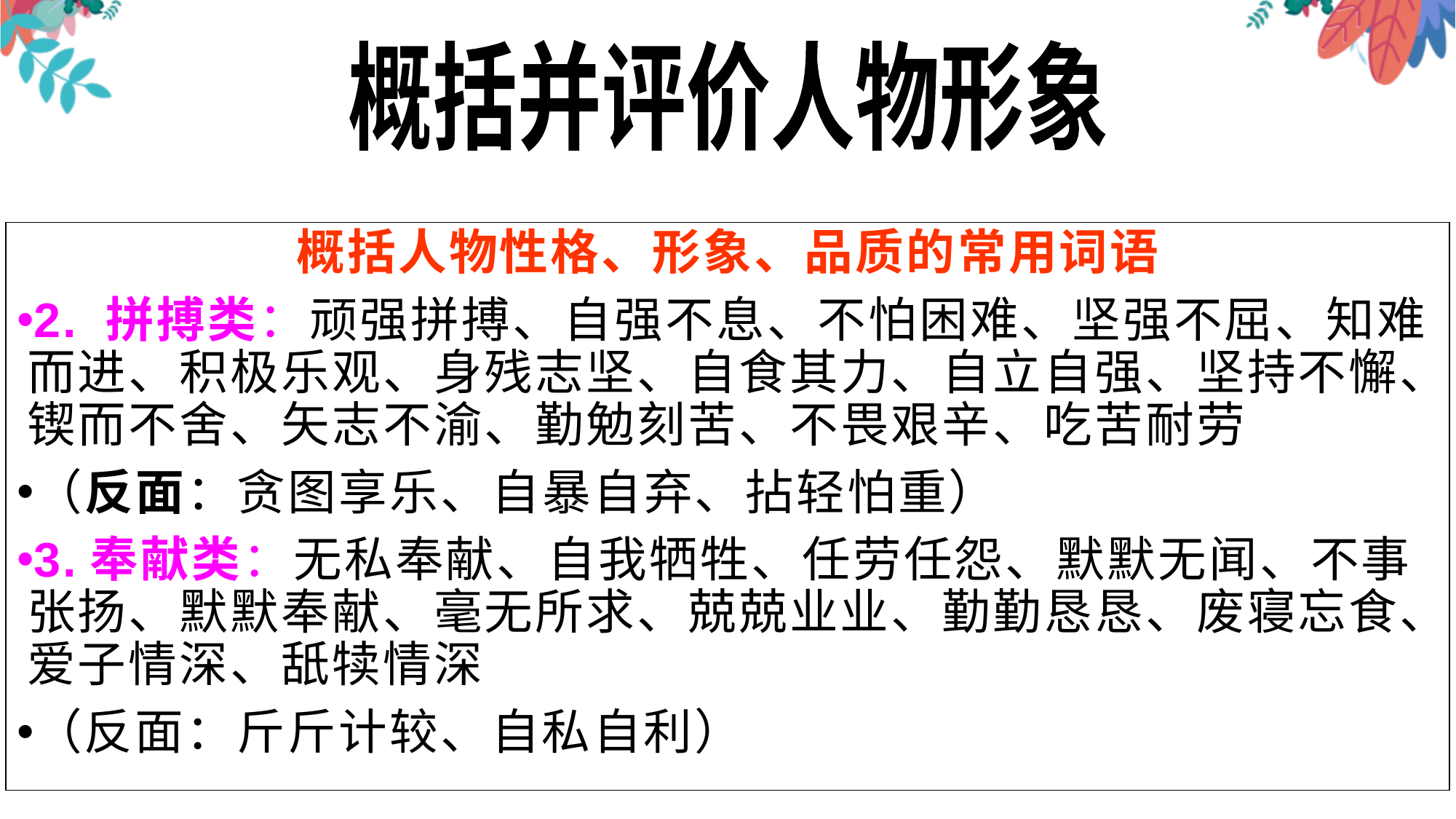

概括并评价人物形象
概括人物性格、形象、品质的常用词语
2. 拼搏类：顽强拼搏、自强不息、不怕困难、坚强不屈、知难而进、积极乐观、身残志坚、自食其力、自立自强、坚持不懈、锲而不舍、矢志不渝、勤勉刻苦、不畏艰辛、吃苦耐劳
（反面：贪图享乐、自暴自弃、拈轻怕重）
3.奉献类：无私奉献、自我牺牲、任劳任怨、默默无闻、不事张扬、默默奉献、毫无所求、兢兢业业、勤勤恳恳、废寝忘食、爱子情深、舐犊情深
（反面：斤斤计较、自私自利）